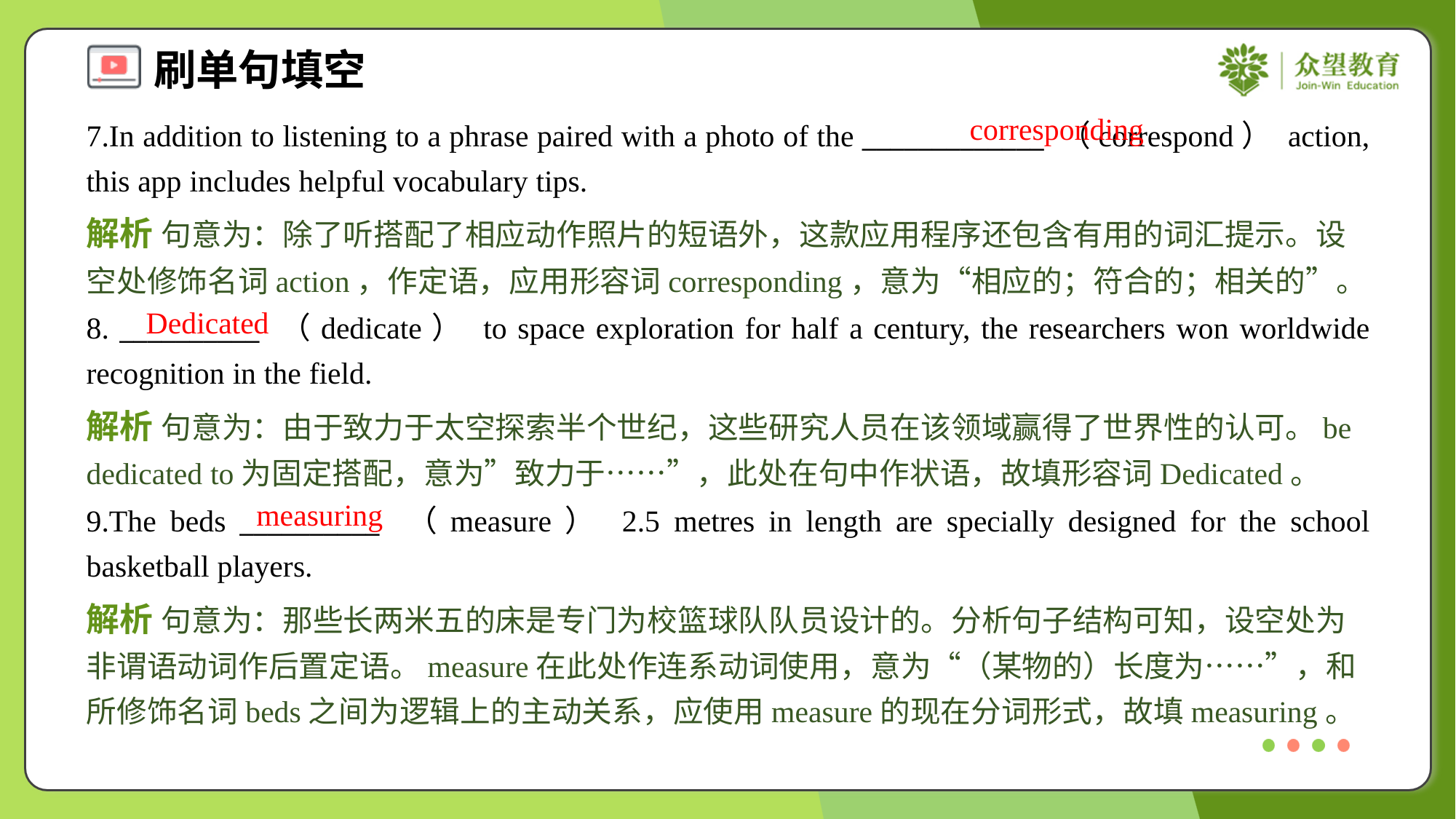

corresponding
7.In addition to listening to a phrase paired with a photo of the _____________ （correspond） action, this app includes helpful vocabulary tips.
解析 句意为：除了听搭配了相应动作照片的短语外，这款应用程序还包含有用的词汇提示。设空处修饰名词action，作定语，应用形容词corresponding，意为“相应的；符合的；相关的”。
Dedicated
8. __________ （dedicate） to space exploration for half a century, the researchers won worldwide recognition in the field.
解析 句意为：由于致力于太空探索半个世纪，这些研究人员在该领域赢得了世界性的认可。be dedicated to为固定搭配，意为”致力于……”，此处在句中作状语，故填形容词Dedicated。
measuring
9.The beds __________ （measure） 2.5 metres in length are specially designed for the school basketball players.
解析 句意为：那些长两米五的床是专门为校篮球队队员设计的。分析句子结构可知，设空处为非谓语动词作后置定语。measure在此处作连系动词使用，意为“（某物的）长度为……”，和所修饰名词beds之间为逻辑上的主动关系，应使用measure的现在分词形式，故填measuring。